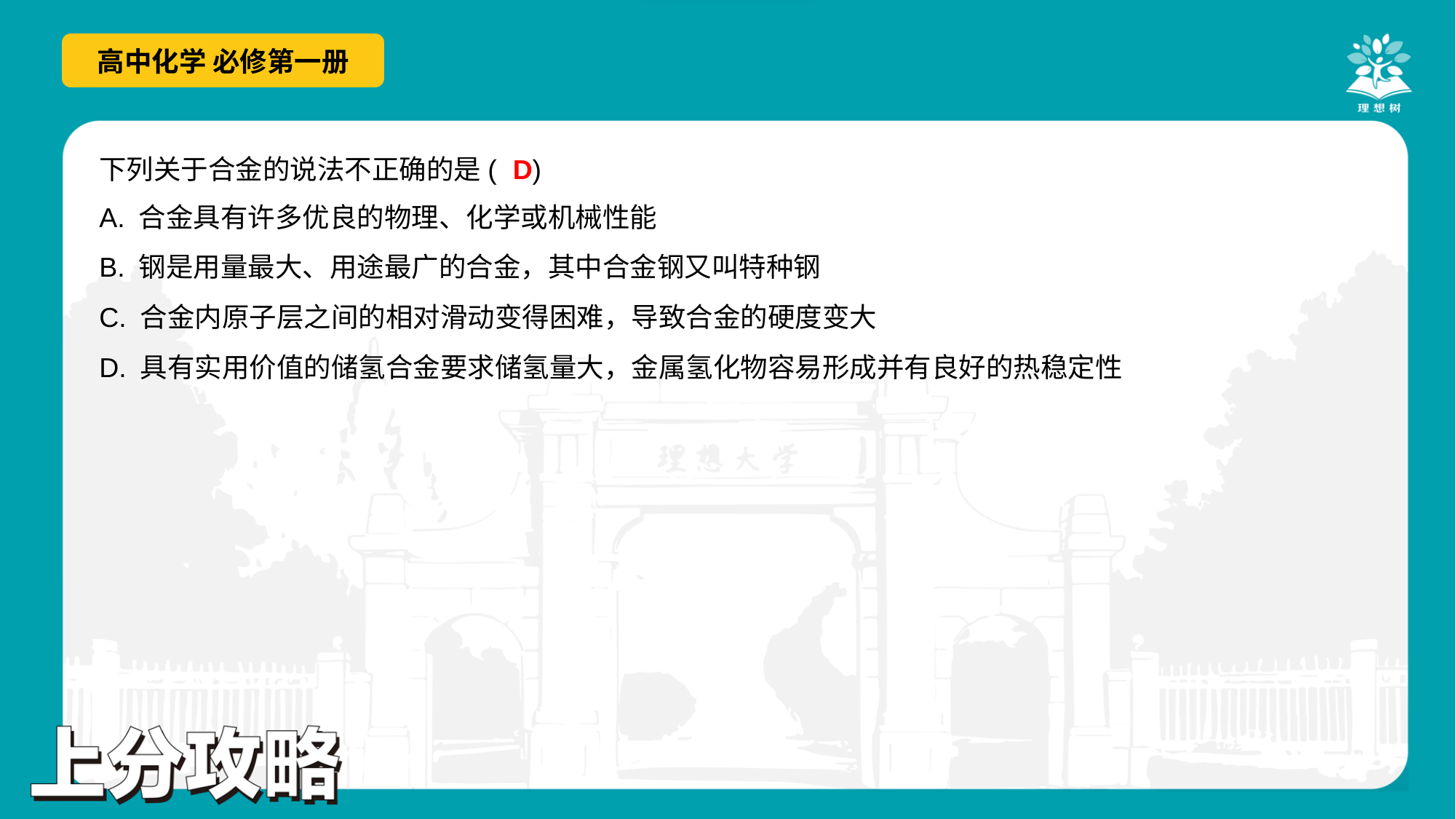

D
下列关于合金的说法不正确的是(     )
A. 合金具有许多优良的物理、化学或机械性能
B. 钢是用量最大、用途最广的合金，其中合金钢又叫特种钢
C. 合金内原子层之间的相对滑动变得困难，导致合金的硬度变大
D. 具有实用价值的储氢合金要求储氢量大，金属氢化物容易形成并有良好的热稳定性